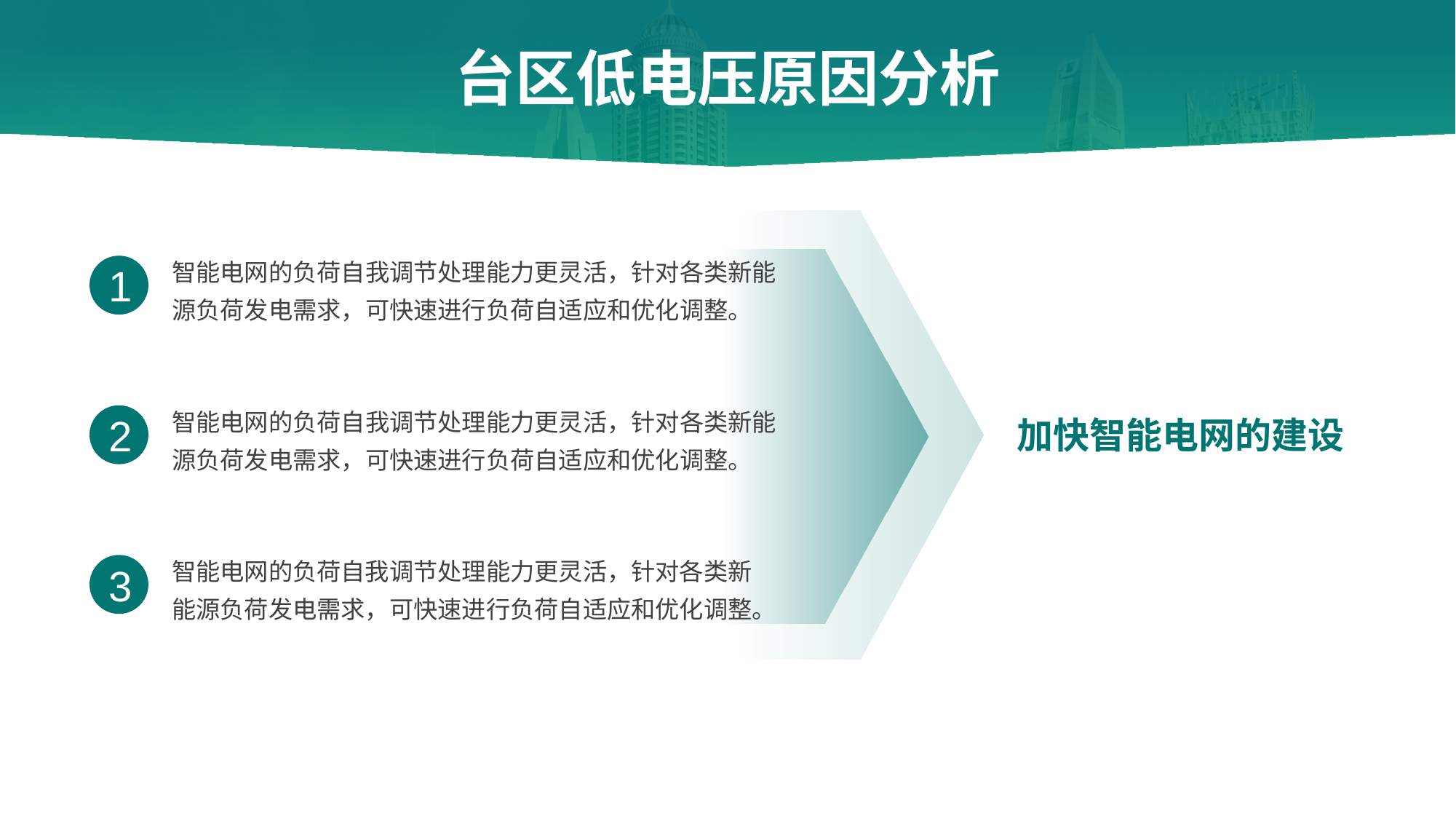

# 台区低电压原因分析

智能电网的负荷自我调节处理能力更灵活，针对各类新能源负荷发电需求，可快速进行负荷自适应和优化调整。

1
智能电网的负荷自我调节处理能力更灵活，针对各类新能源负荷发电需求，可快速进行负荷自适应和优化调整。
2
加快智能电网的建设
智能电网的负荷自我调节处理能力更灵活，针对各类新能源负荷发电需求，可快速进行负荷自适应和优化调整。
3